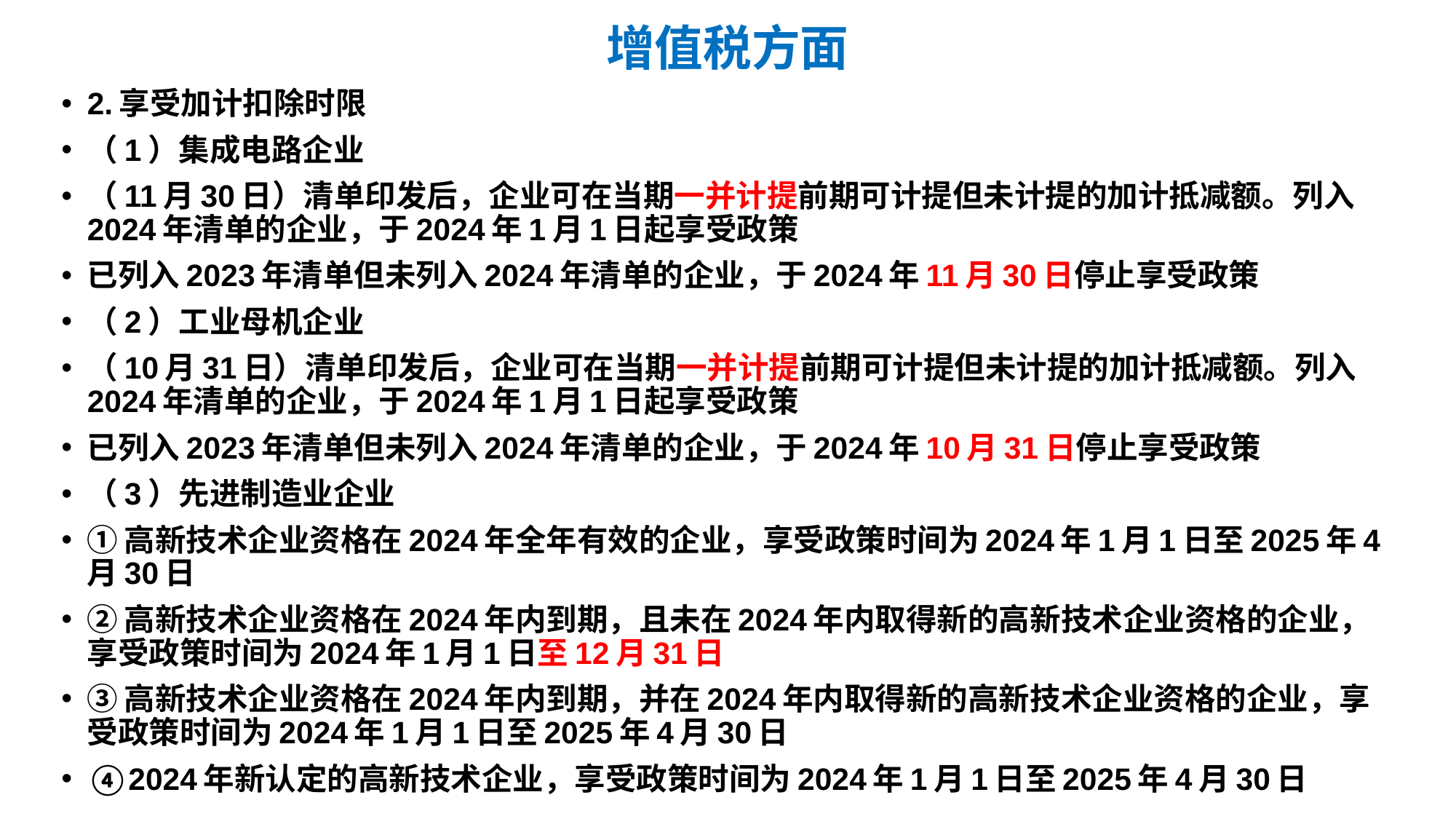

# 增值税方面
2.享受加计扣除时限
（1）集成电路企业
（11月30日）清单印发后，企业可在当期一并计提前期可计提但未计提的加计抵减额。列入2024年清单的企业，于2024年1月1日起享受政策
已列入2023年清单但未列入2024年清单的企业，于2024年11月30日停止享受政策
（2）工业母机企业
（10月31日）清单印发后，企业可在当期一并计提前期可计提但未计提的加计抵减额。列入2024年清单的企业，于2024年1月1日起享受政策
已列入2023年清单但未列入2024年清单的企业，于2024年10月31日停止享受政策
（3）先进制造业企业
①高新技术企业资格在2024年全年有效的企业，享受政策时间为2024年1月1日至2025年4月30日
②高新技术企业资格在2024年内到期，且未在2024年内取得新的高新技术企业资格的企业，享受政策时间为2024年1月1日至12月31日
③高新技术企业资格在2024年内到期，并在2024年内取得新的高新技术企业资格的企业，享受政策时间为2024年1月1日至2025年4月30日
④2024年新认定的高新技术企业，享受政策时间为2024年1月1日至2025年4月30日